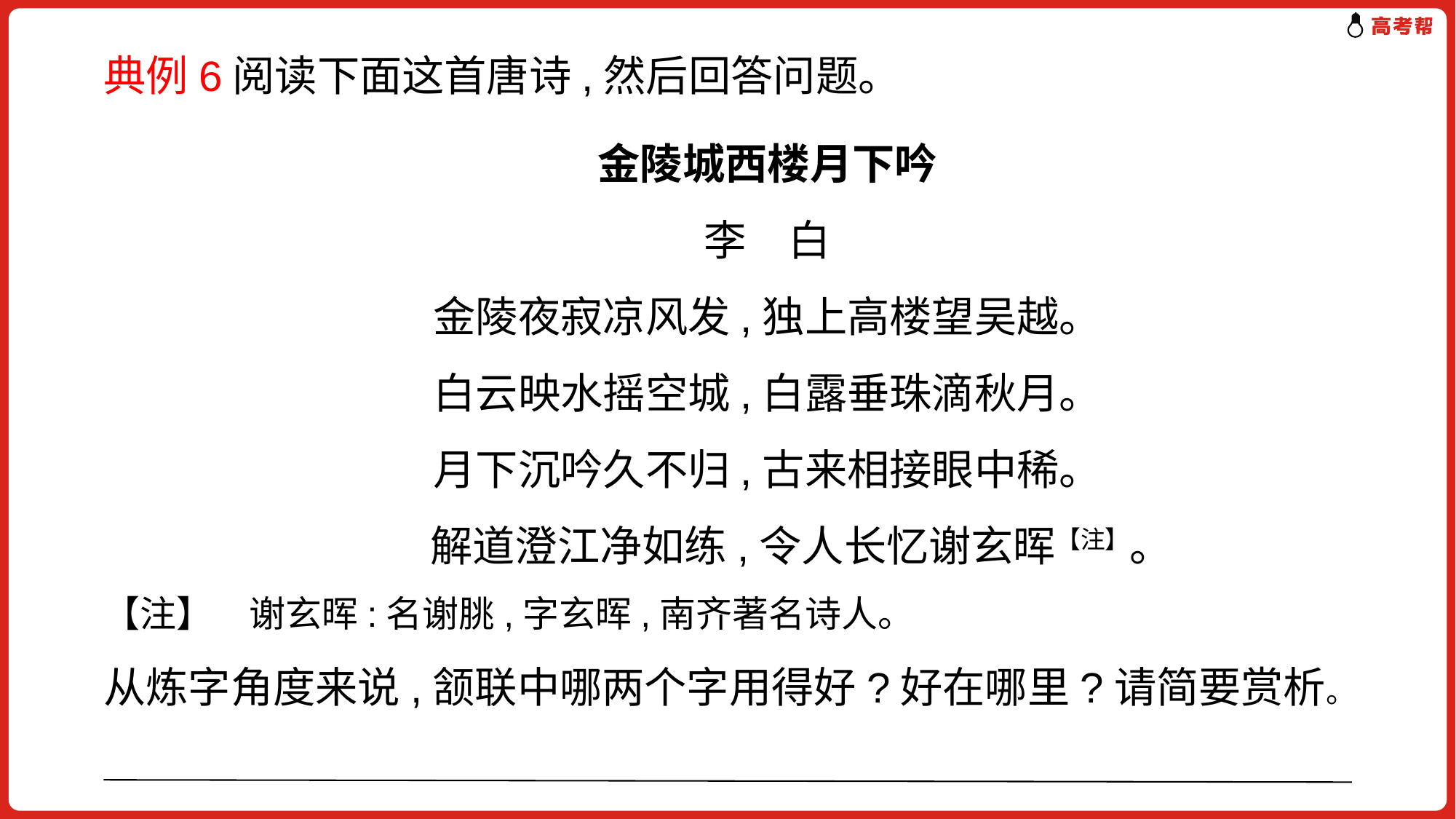

典例6阅读下面这首唐诗,然后回答问题。
金陵城西楼月下吟
李　白
金陵夜寂凉风发,独上高楼望吴越。
白云映水摇空城,白露垂珠滴秋月。
月下沉吟久不归,古来相接眼中稀。
      解道澄江净如练,令人长忆谢玄晖【注】。
【注】　谢玄晖:名谢朓,字玄晖,南齐著名诗人。
从炼字角度来说,颔联中哪两个字用得好?好在哪里?请简要赏析。